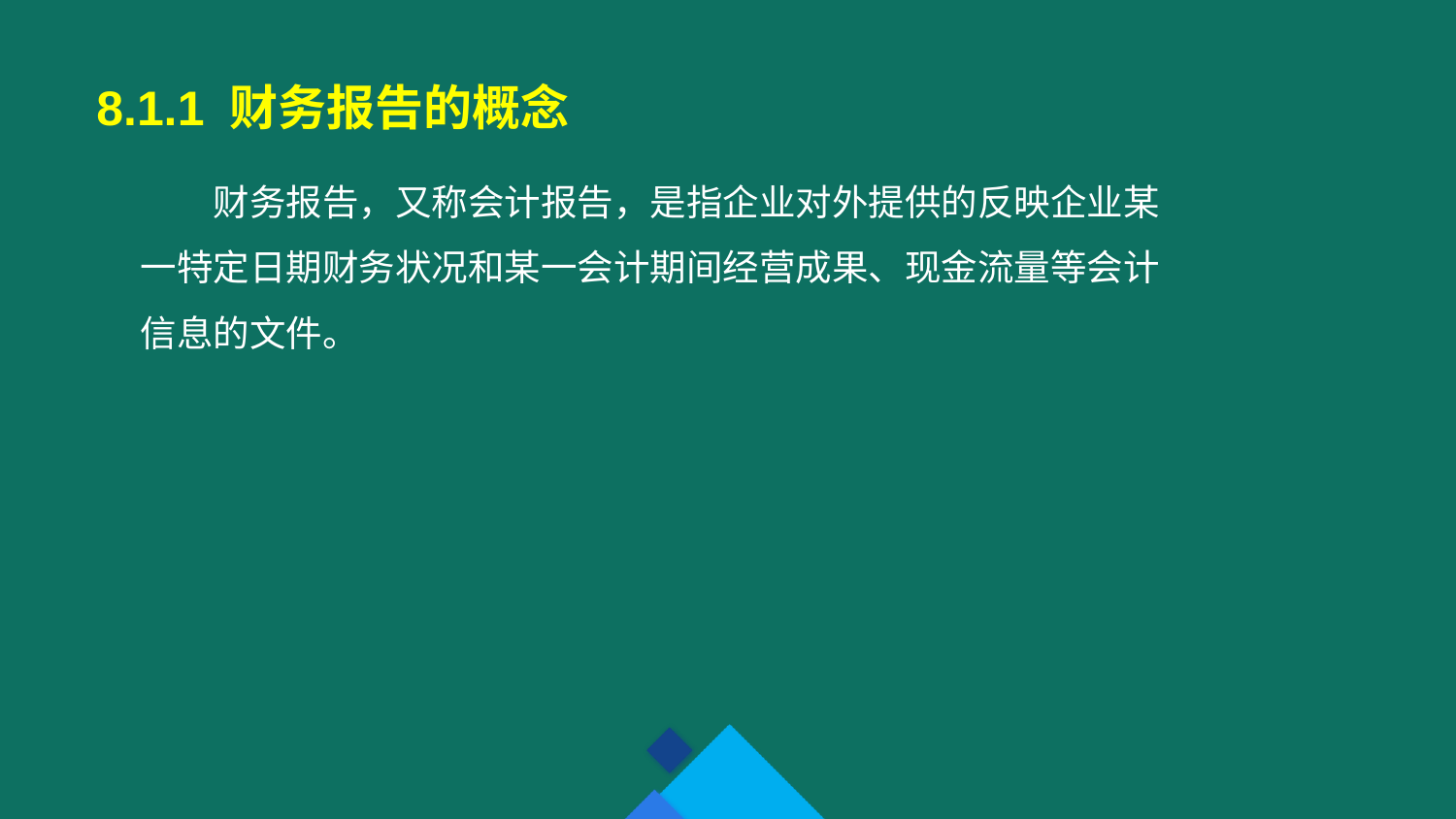

8.1.1 财务报告的概念
财务报告，又称会计报告，是指企业对外提供的反映企业某一特定日期财务状况和某一会计期间经营成果、现金流量等会计信息的文件。